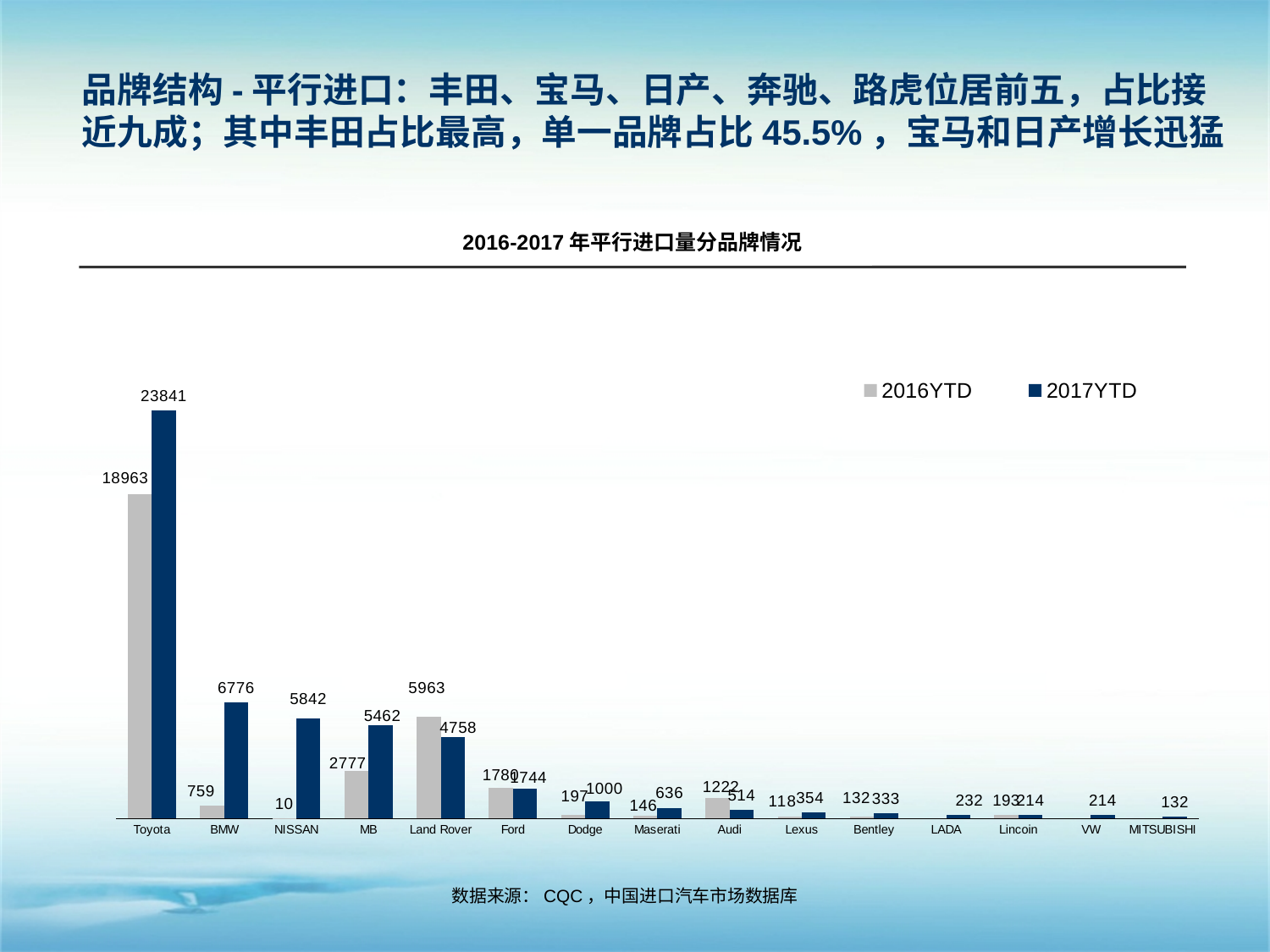

品牌结构-平行进口：丰田、宝马、日产、奔驰、路虎位居前五，占比接近九成；其中丰田占比最高，单一品牌占比45.5%，宝马和日产增长迅猛
2016-2017年平行进口量分品牌情况

### Chart

| Category | 2016YTD | 2017YTD |
|---|---|---|
| Toyota | 18963.0 | 23841.0 |
| BMW | 759.0 | 6776.0 |
| NISSAN | 10.0 | 5842.0 |
| MB | 2777.0 | 5462.0 |
| Land Rover | 5963.0 | 4758.0 |
| Ford | 1780.0 | 1744.0 |
| Dodge | 197.0 | 1000.0 |
| Maserati | 146.0 | 636.0 |
| Audi | 1222.0 | 514.0 |
| Lexus | 118.0 | 354.0 |
| Bentley | 132.0 | 333.0 |
| LADA | None | 232.0 |
| Lincoin | 193.0 | 214.0 |
| VW | None | 214.0 |
| MITSUBISHI | None | 132.0 |
数据来源：CQC，中国进口汽车市场数据库